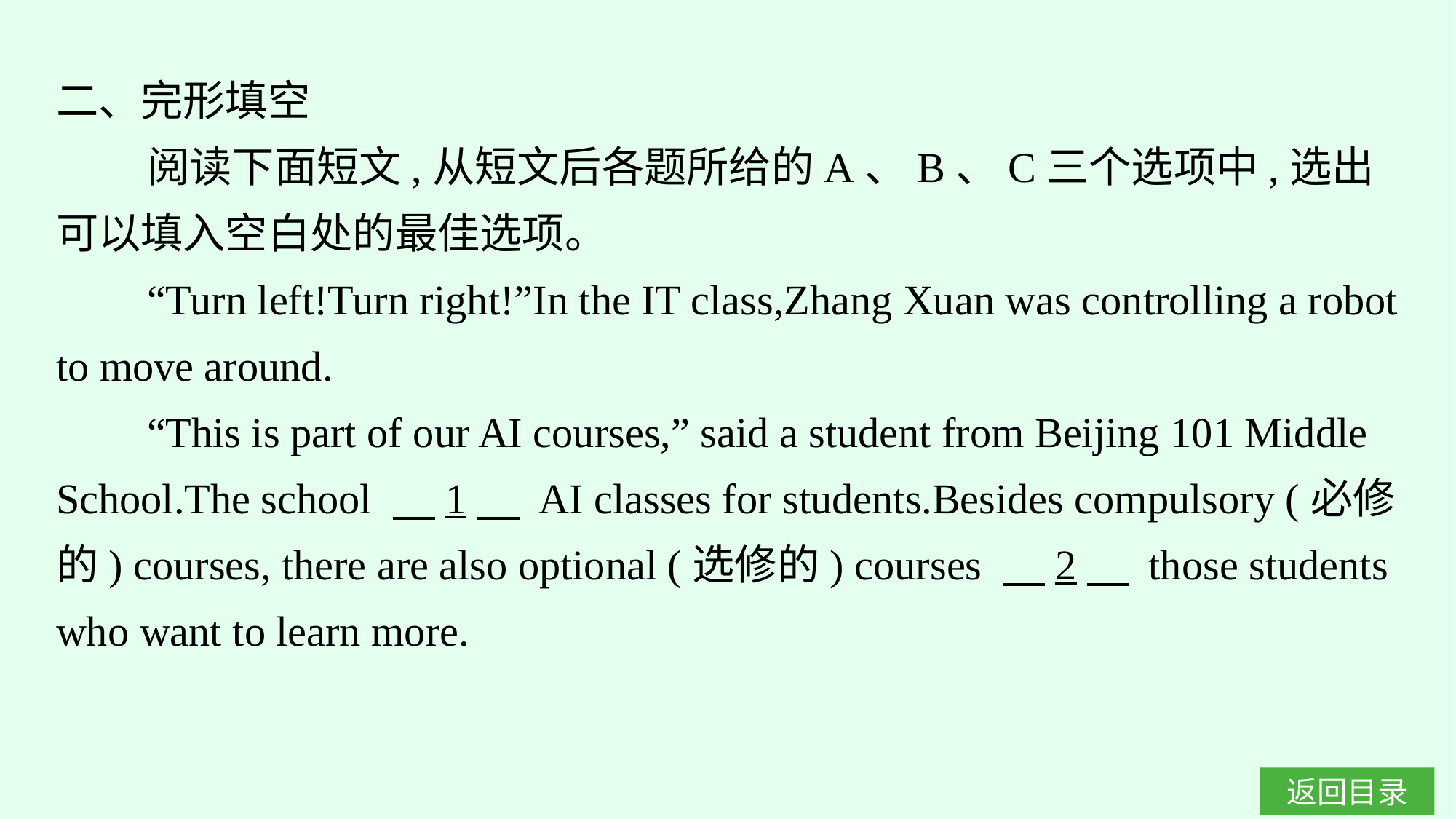

二、完形填空
阅读下面短文,从短文后各题所给的A、B、C三个选项中,选出可以填入空白处的最佳选项。
“Turn left!Turn right!”In the IT class,Zhang Xuan was controlling a robot to move around.
“This is part of our AI courses,” said a student from Beijing 101 Middle School.The school 　1　 AI classes for students.Besides compulsory (必修的) courses, there are also optional (选修的) courses 　2　 those students who want to learn more.